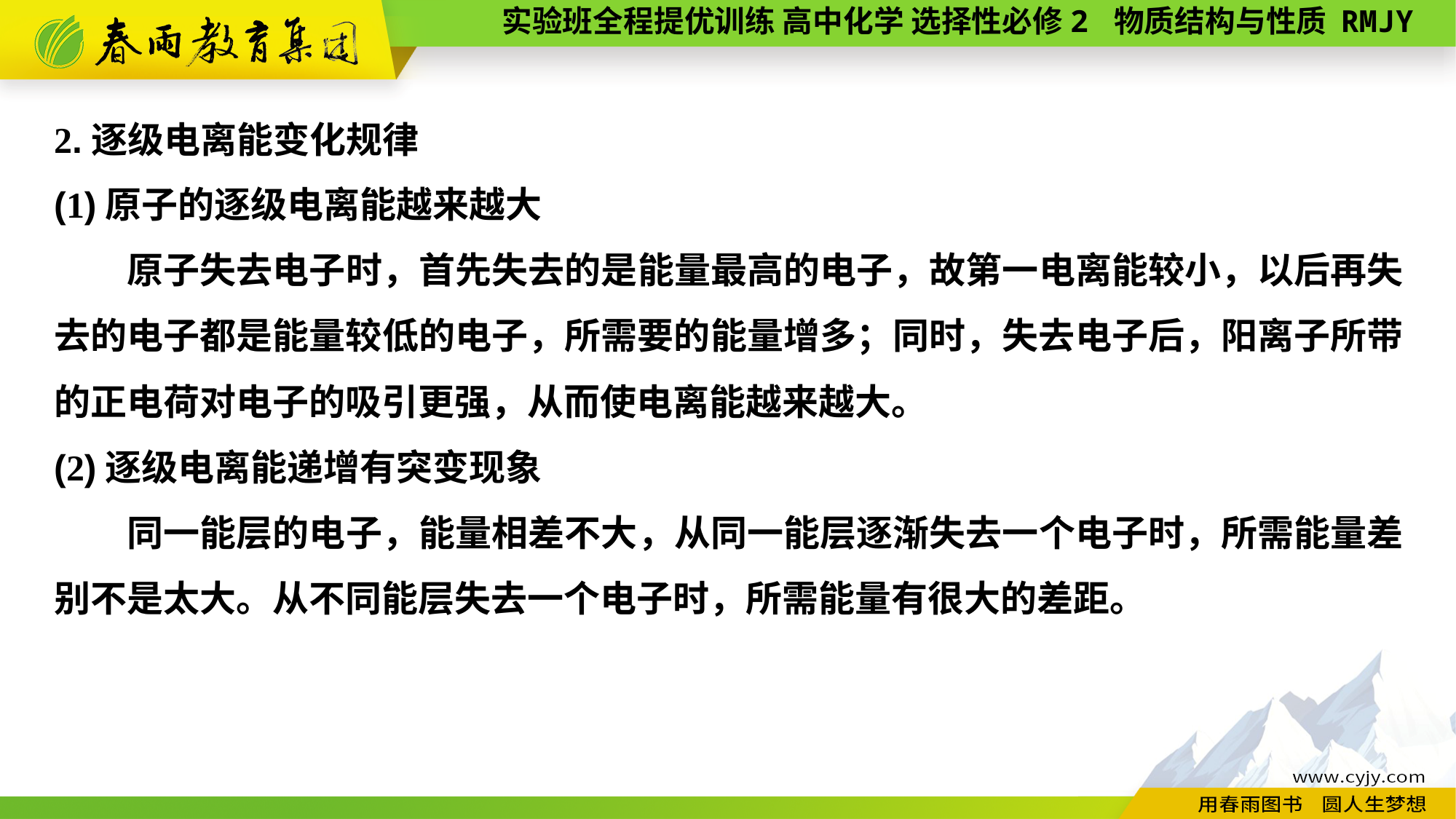

2.逐级电离能变化规律
(1)原子的逐级电离能越来越大
原子失去电子时，首先失去的是能量最高的电子，故第一电离能较小，以后再失去的电子都是能量较低的电子，所需要的能量增多；同时，失去电子后，阳离子所带的正电荷对电子的吸引更强，从而使电离能越来越大。
(2)逐级电离能递增有突变现象
同一能层的电子，能量相差不大，从同一能层逐渐失去一个电子时，所需能量差别不是太大。从不同能层失去一个电子时，所需能量有很大的差距。